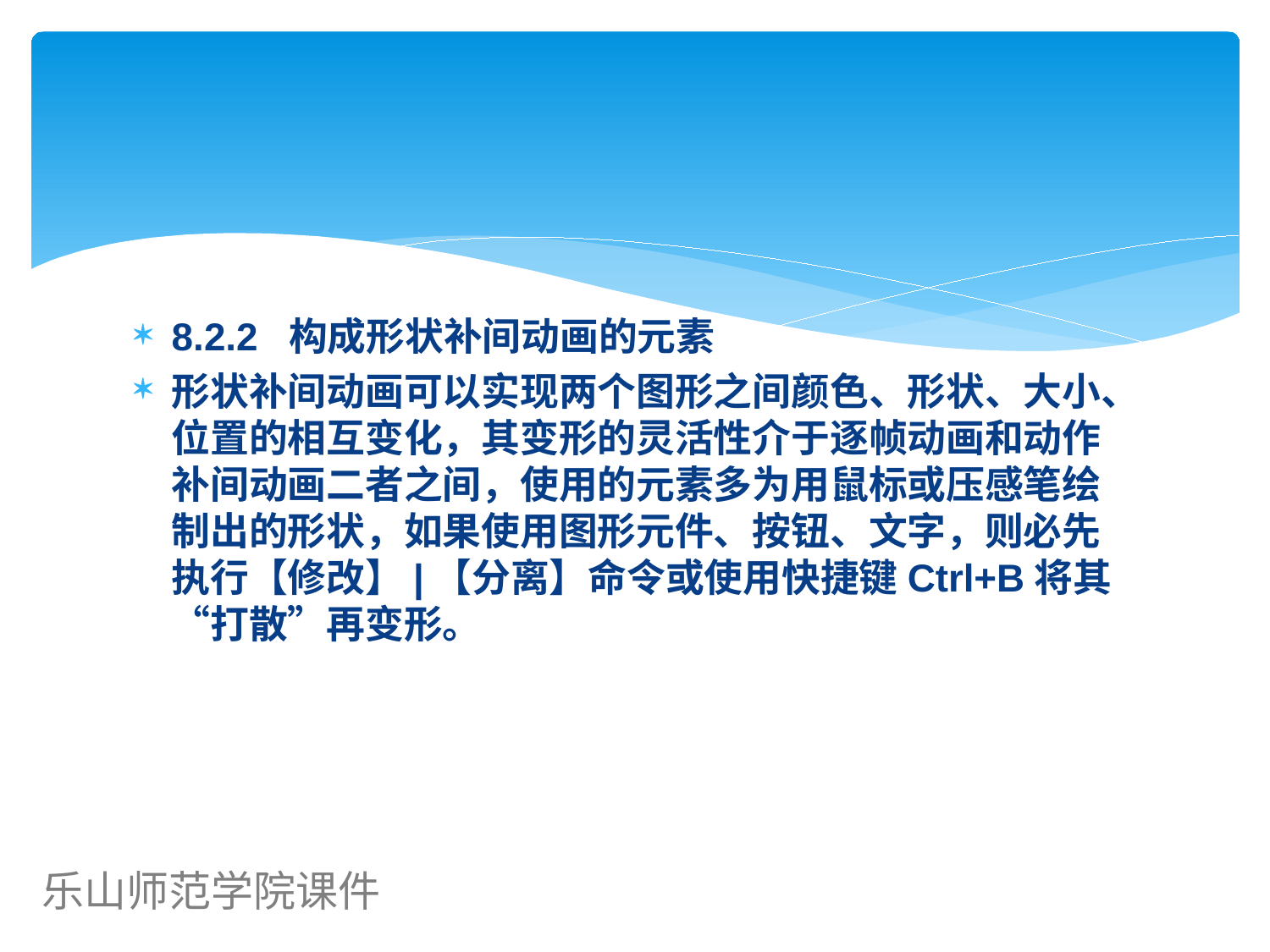

#
8.2.2  构成形状补间动画的元素
形状补间动画可以实现两个图形之间颜色、形状、大小、位置的相互变化，其变形的灵活性介于逐帧动画和动作补间动画二者之间，使用的元素多为用鼠标或压感笔绘制出的形状，如果使用图形元件、按钮、文字，则必先执行【修改】|【分离】命令或使用快捷键Ctrl+B将其“打散”再变形。